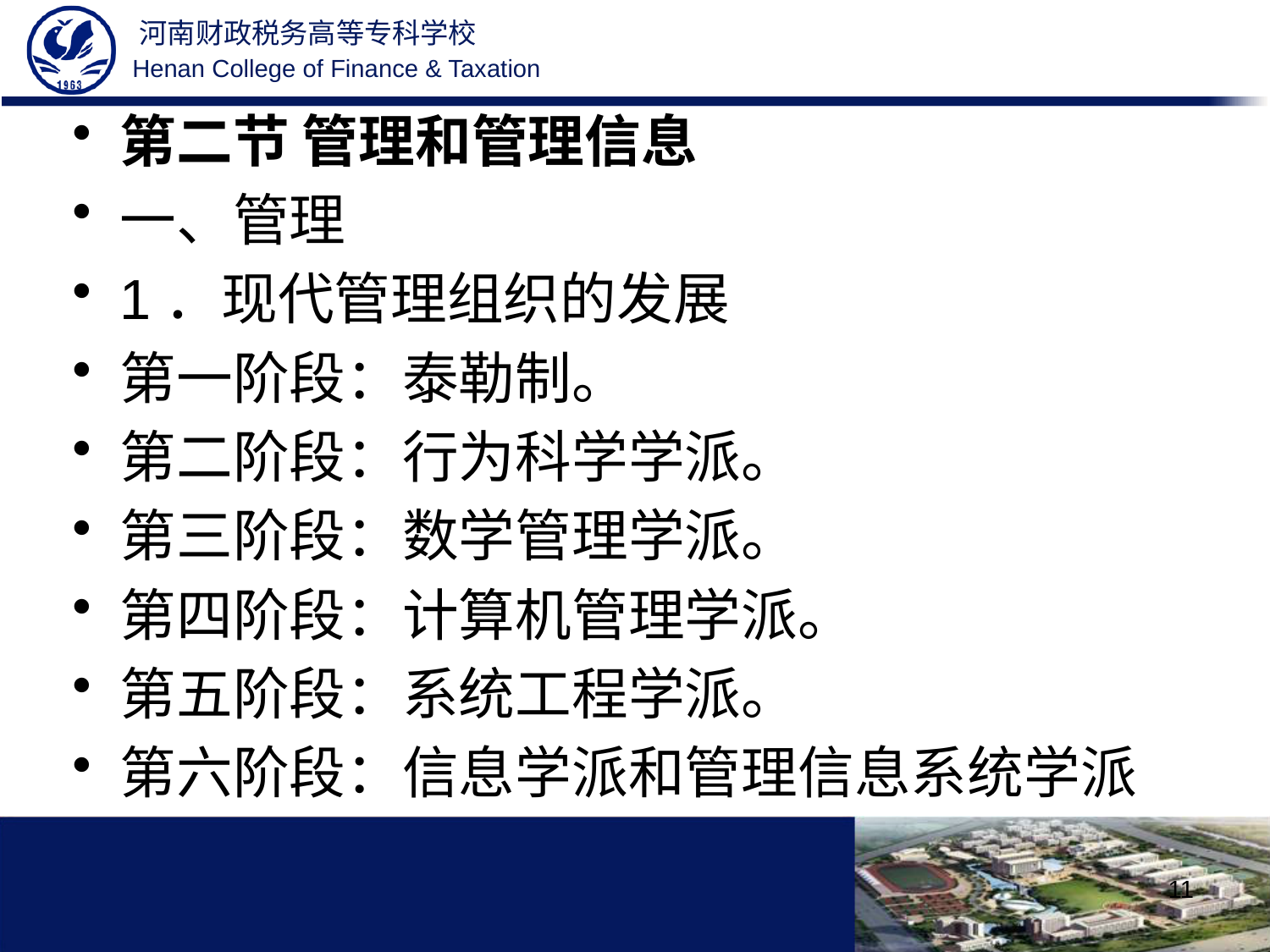

第二节 管理和管理信息
一、管理
1．现代管理组织的发展
第一阶段：泰勒制。
第二阶段：行为科学学派。
第三阶段：数学管理学派。
第四阶段：计算机管理学派。
第五阶段：系统工程学派。
第六阶段：信息学派和管理信息系统学派
11